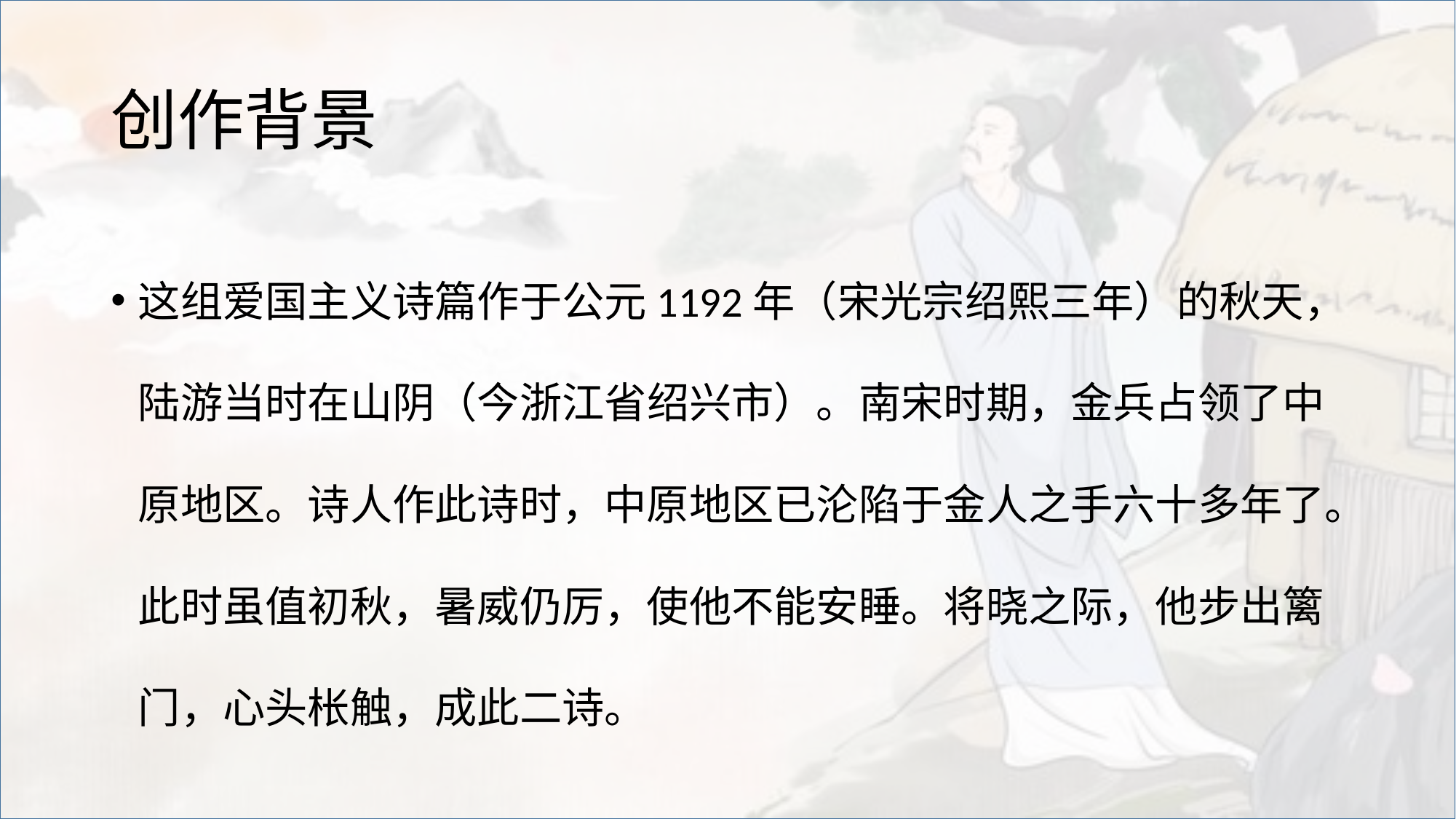

# 创作背景
这组爱国主义诗篇作于公元1192年（宋光宗绍熙三年）的秋天，陆游当时在山阴（今浙江省绍兴市）。南宋时期，金兵占领了中原地区。诗人作此诗时，中原地区已沦陷于金人之手六十多年了。此时虽值初秋，暑威仍厉，使他不能安睡。将晓之际，他步出篱门，心头枨触，成此二诗。